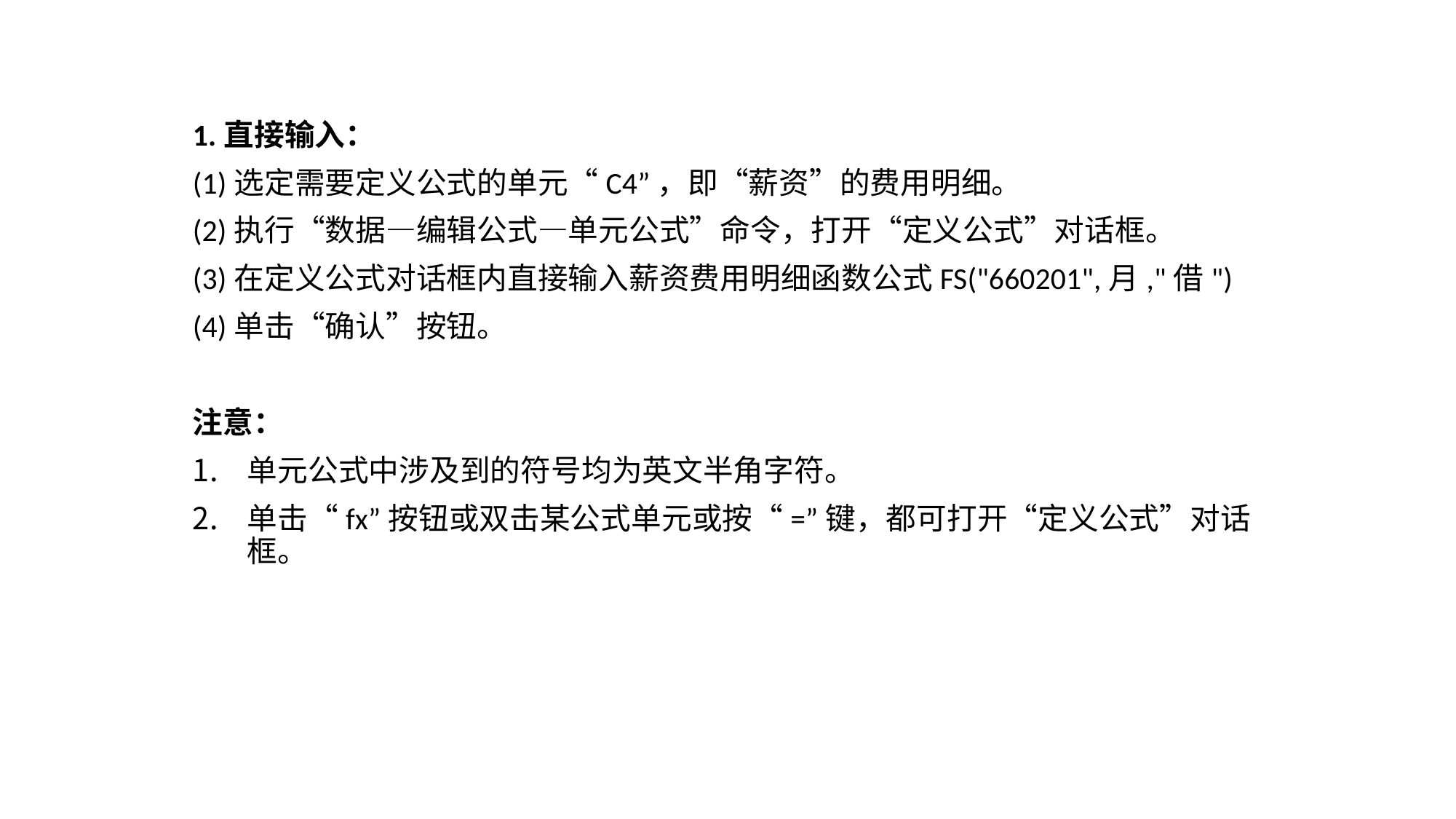

1.直接输入：
(1)选定需要定义公式的单元“C4”，即“薪资”的费用明细。
(2)执行“数据—编辑公式—单元公式”命令，打开“定义公式”对话框。
(3)在定义公式对话框内直接输入薪资费用明细函数公式FS("660201",月,"借")
(4)单击“确认”按钮。

注意：
单元公式中涉及到的符号均为英文半角字符。
单击“fx”按钮或双击某公式单元或按“=”键，都可打开“定义公式”对话框。